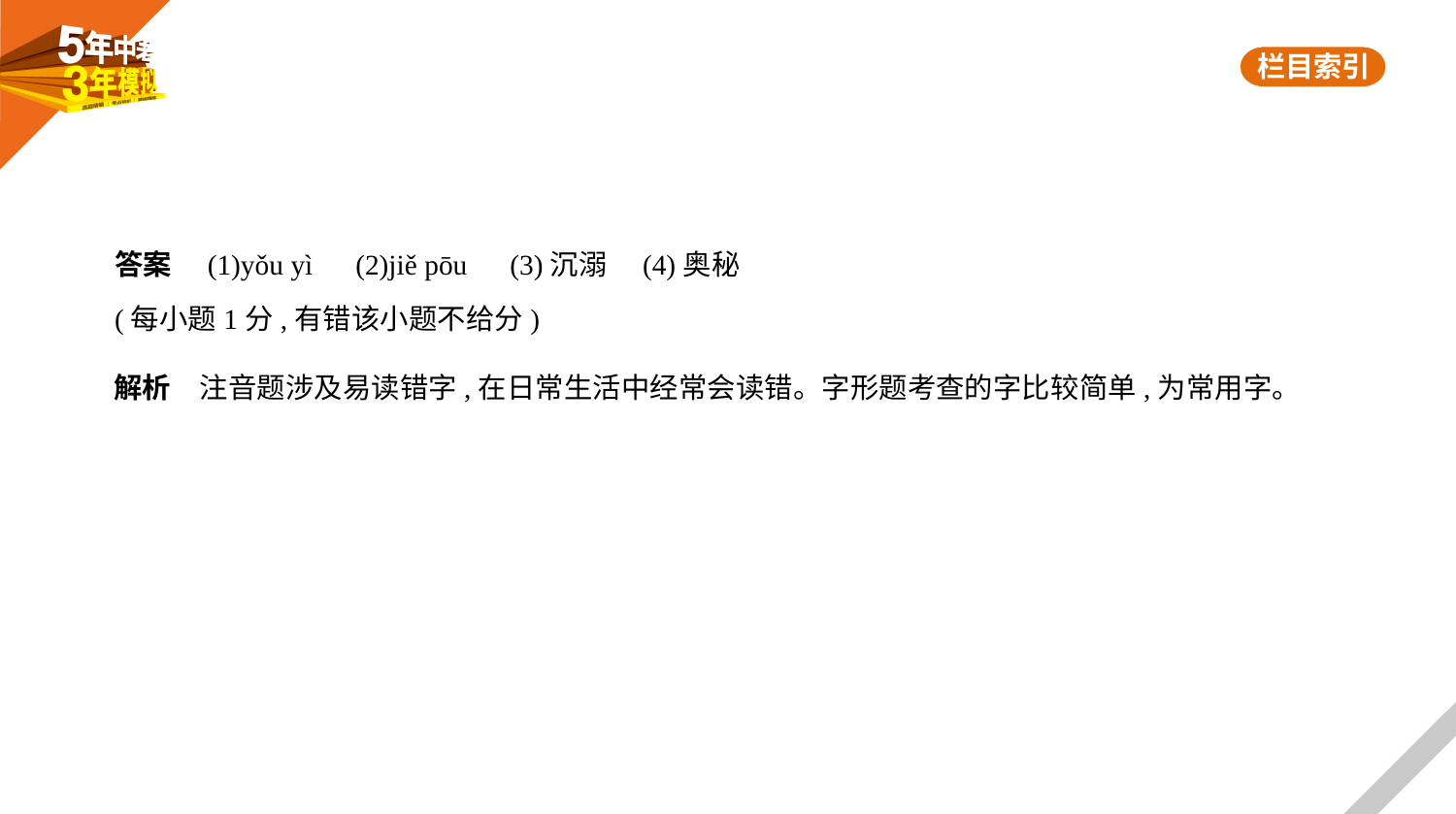

答案　(1)yǒu yì　(2)jiě pōu　(3)沉溺　(4)奥秘
(每小题1分,有错该小题不给分)
解析　注音题涉及易读错字,在日常生活中经常会读错。字形题考查的字比较简单,为常用字。